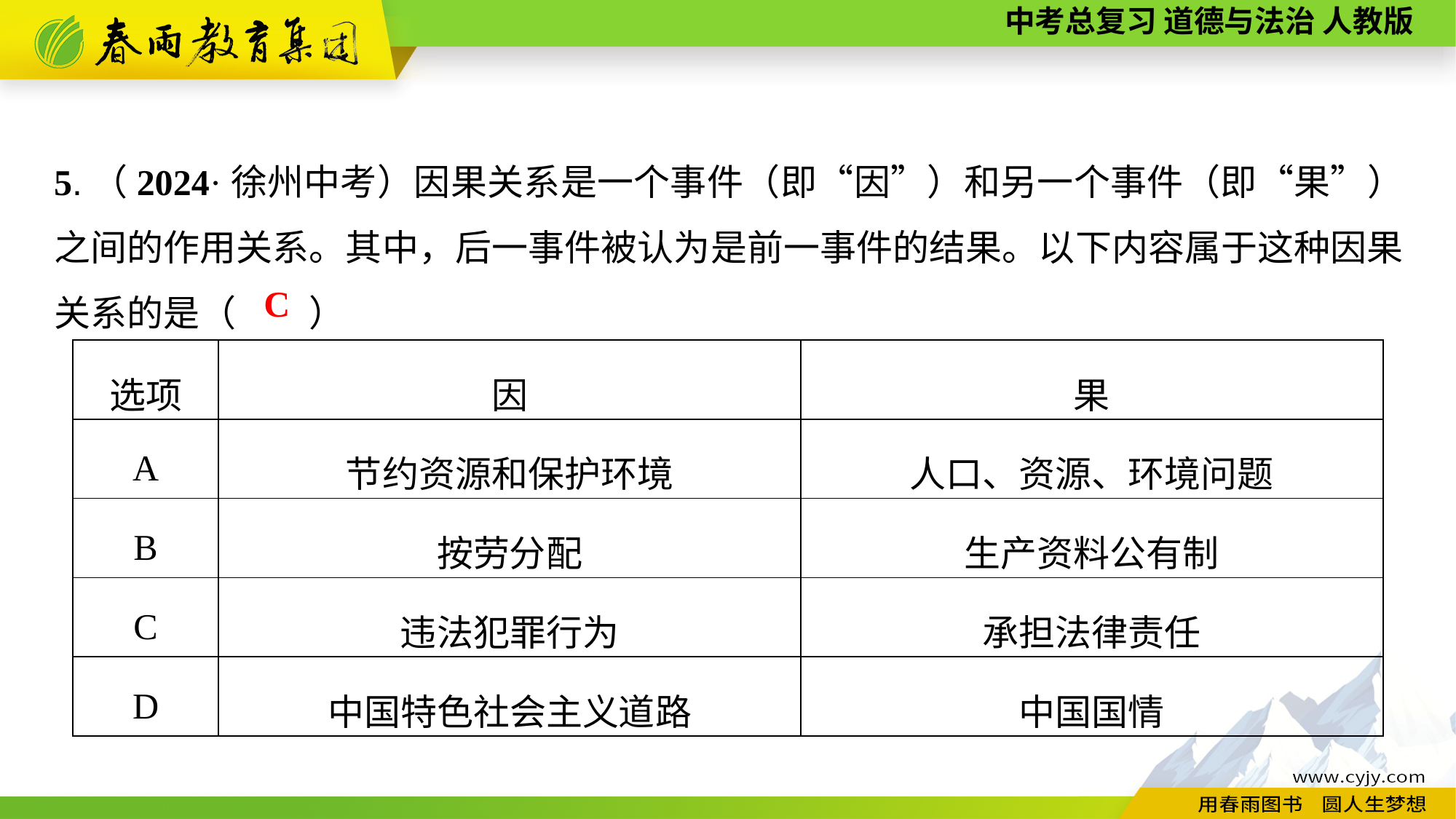

5.（2024·徐州中考）因果关系是一个事件（即“因”）和另一个事件（即“果”）之间的作用关系。其中，后一事件被认为是前一事件的结果。以下内容属于这种因果关系的是（　　）
C
| 选项 | 因 | 果 |
| --- | --- | --- |
| A | 节约资源和保护环境 | 人口、资源、环境问题 |
| B | 按劳分配 | 生产资料公有制 |
| C | 违法犯罪行为 | 承担法律责任 |
| D | 中国特色社会主义道路 | 中国国情 |